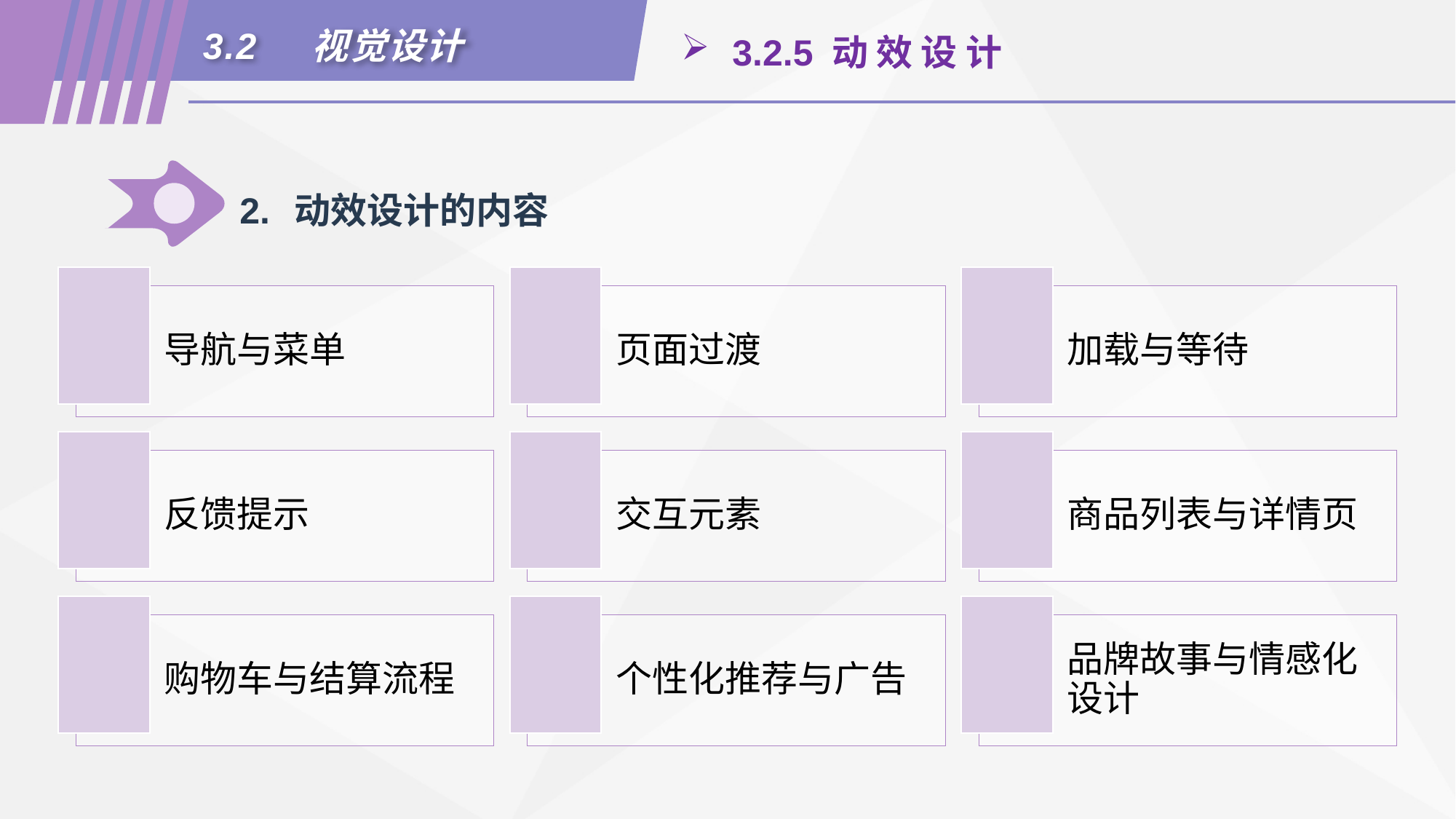

3.2	视觉设计
 3.2.5 动 效 设 计

2.	动效设计的内容
导航与菜单
页面过渡
加载与等待
反馈提示
交互元素
商品列表与详情页
购物车与结算流程
个性化推荐与广告
品牌故事与情感化设计